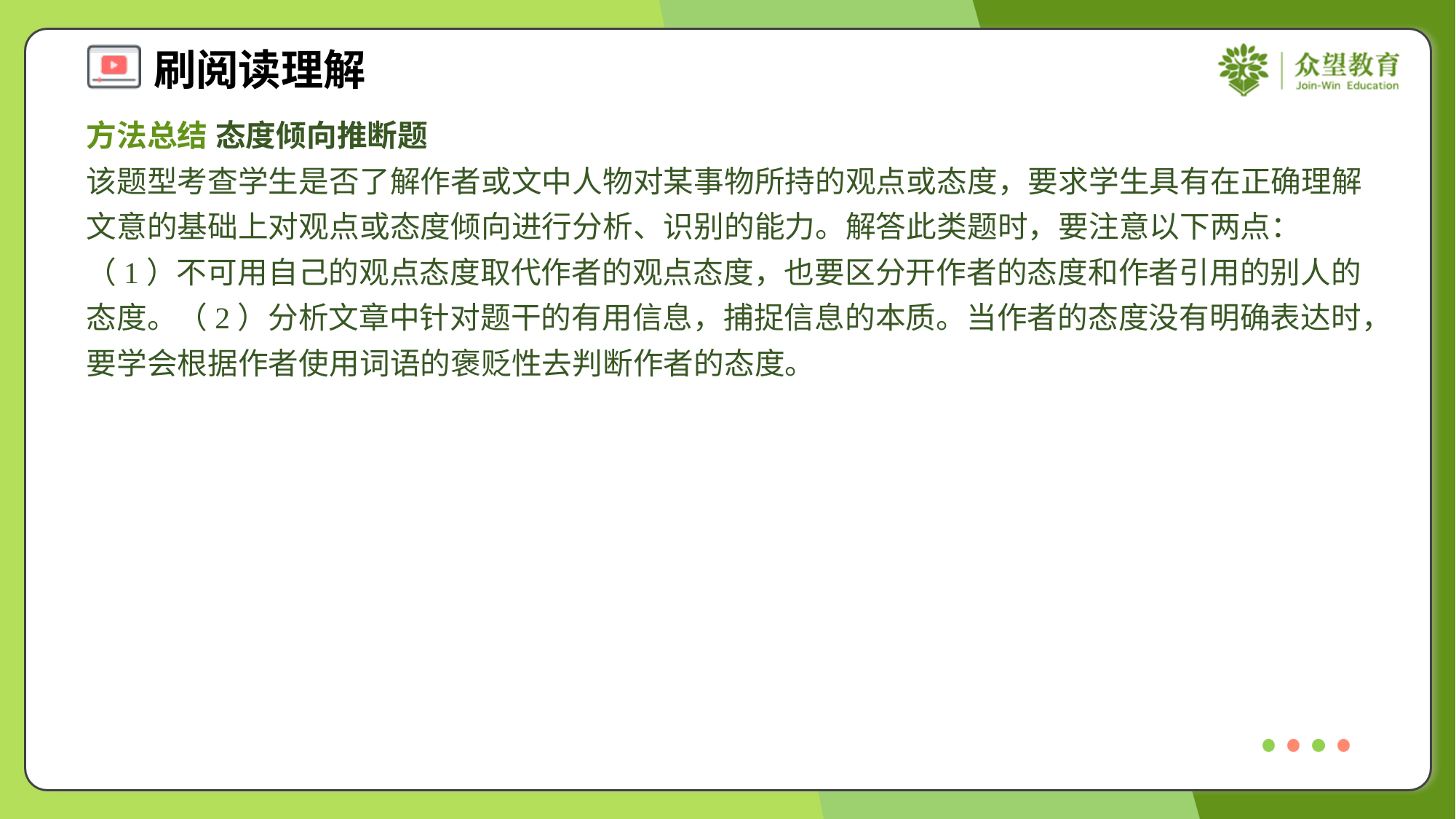

方法总结 态度倾向推断题
该题型考查学生是否了解作者或文中人物对某事物所持的观点或态度，要求学生具有在正确理解文意的基础上对观点或态度倾向进行分析、识别的能力。解答此类题时，要注意以下两点：（1）不可用自己的观点态度取代作者的观点态度，也要区分开作者的态度和作者引用的别人的态度。（2）分析文章中针对题干的有用信息，捕捉信息的本质。当作者的态度没有明确表达时，要学会根据作者使用词语的褒贬性去判断作者的态度。